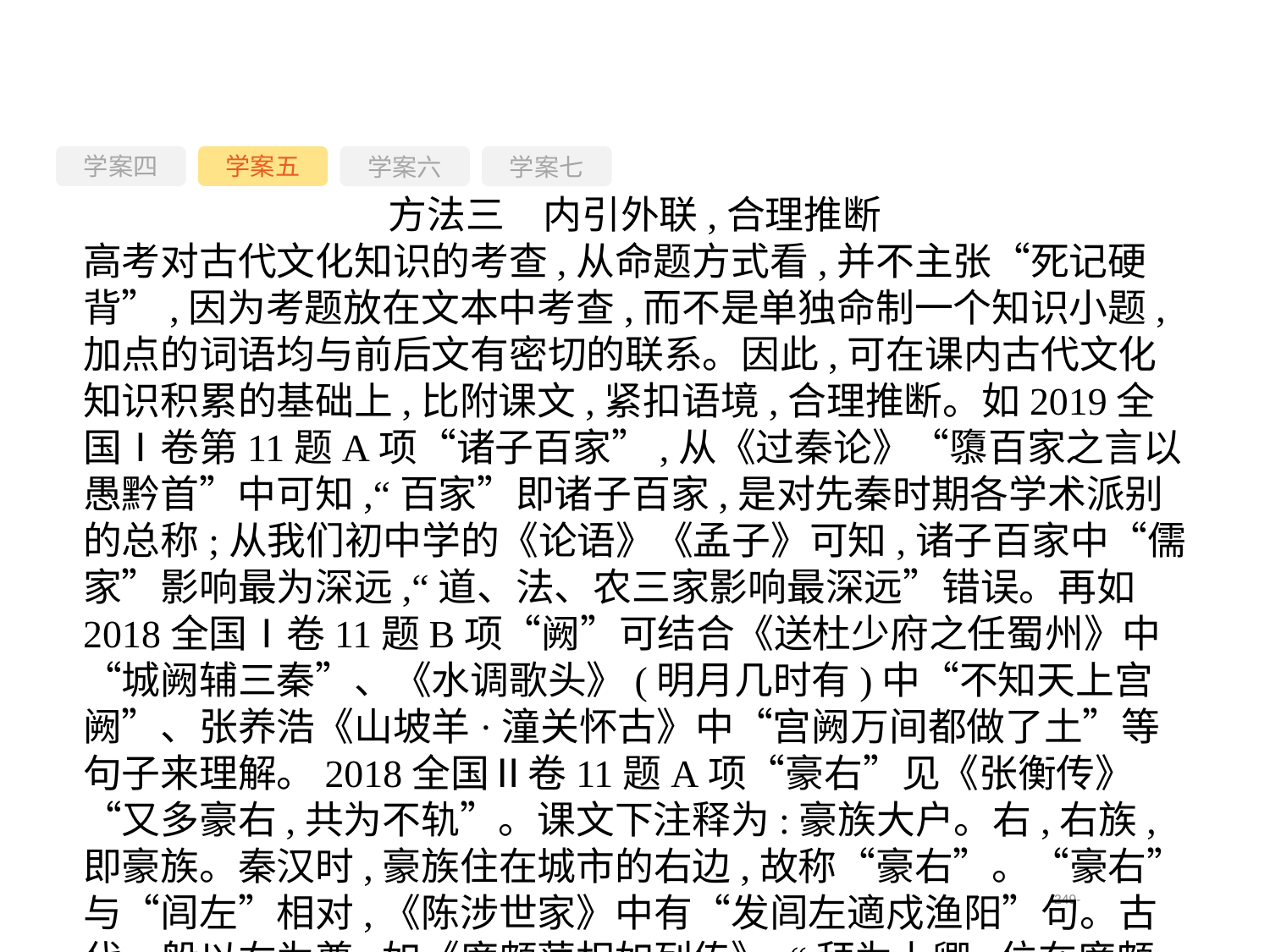

学案四
学案六
学案七
学案五
方法三　内引外联,合理推断
高考对古代文化知识的考查,从命题方式看,并不主张“死记硬背”,因为考题放在文本中考查,而不是单独命制一个知识小题,加点的词语均与前后文有密切的联系。因此,可在课内古代文化知识积累的基础上,比附课文,紧扣语境,合理推断。如2019全国Ⅰ卷第11题A项“诸子百家”,从《过秦论》“隳百家之言以愚黔首”中可知,“百家”即诸子百家,是对先秦时期各学术派别的总称;从我们初中学的《论语》《孟子》可知,诸子百家中“儒家”影响最为深远,“道、法、农三家影响最深远”错误。再如2018全国Ⅰ卷11题B项“阙”可结合《送杜少府之任蜀州》中“城阙辅三秦”、《水调歌头》(明月几时有)中“不知天上宫阙”、张养浩《山坡羊·潼关怀古》中“宫阙万间都做了土”等句子来理解。2018全国Ⅱ卷11题A项“豪右”见《张衡传》“又多豪右,共为不轨”。课文下注释为:豪族大户。右,右族,即豪族。秦汉时,豪族住在城市的右边,故称“豪右”。“豪右”与“闾左”相对,《陈涉世家》中有“发闾左適戍渔阳”句。古代一般以右为尊,如《廉颇蔺相如列传》:“拜为上卿,位在廉颇之右。”
-249-